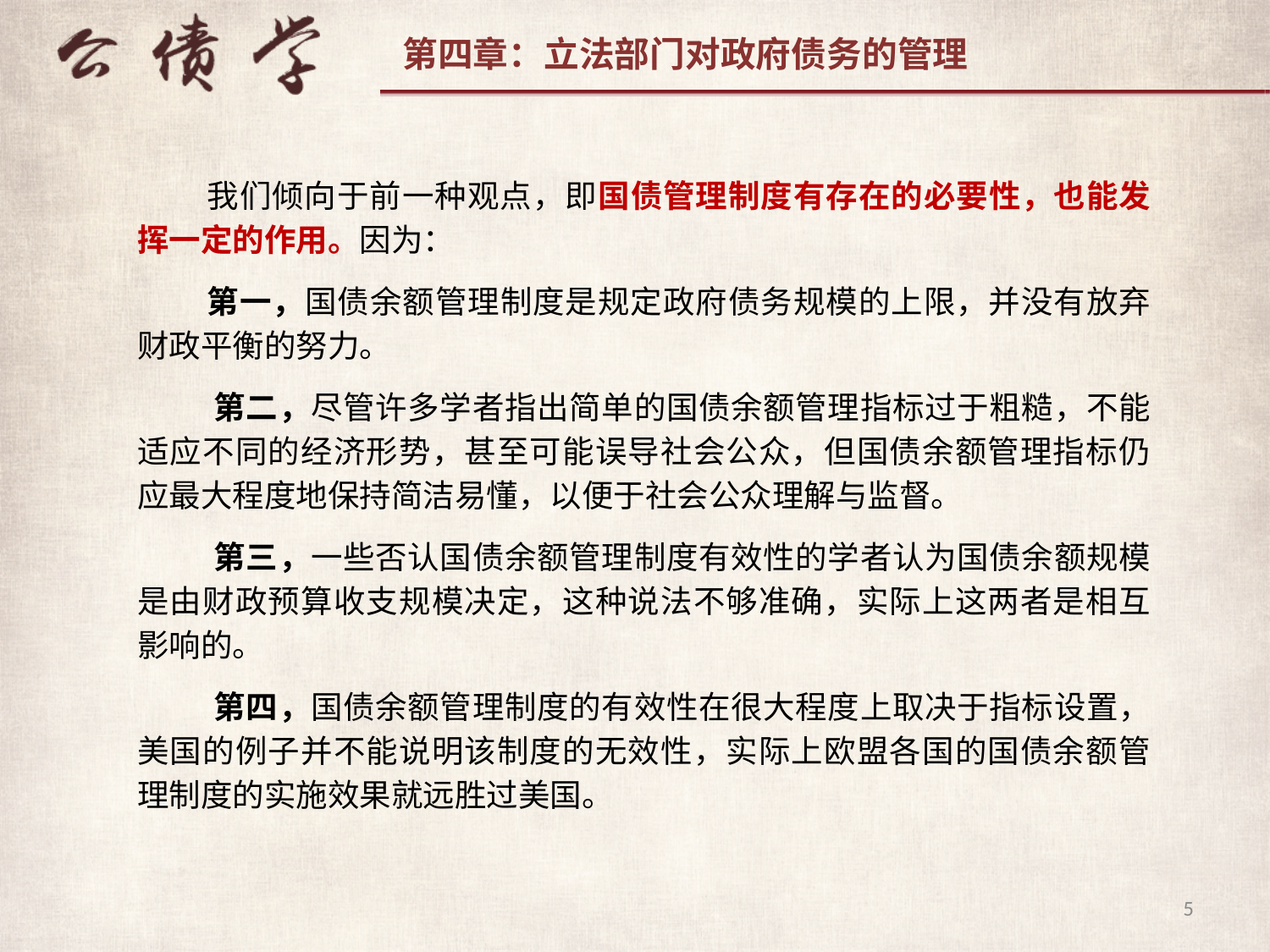

我们倾向于前一种观点，即国债管理制度有存在的必要性，也能发挥一定的作用。因为：
   第一，国债余额管理制度是规定政府债务规模的上限，并没有放弃财政平衡的努力。
    第二，尽管许多学者指出简单的国债余额管理指标过于粗糙，不能适应不同的经济形势，甚至可能误导社会公众，但国债余额管理指标仍应最大程度地保持简洁易懂，以便于社会公众理解与监督。
    第三，一些否认国债余额管理制度有效性的学者认为国债余额规模是由财政预算收支规模决定，这种说法不够准确，实际上这两者是相互影响的。
    第四，国债余额管理制度的有效性在很大程度上取决于指标设置，美国的例子并不能说明该制度的无效性，实际上欧盟各国的国债余额管理制度的实施效果就远胜过美国。

5